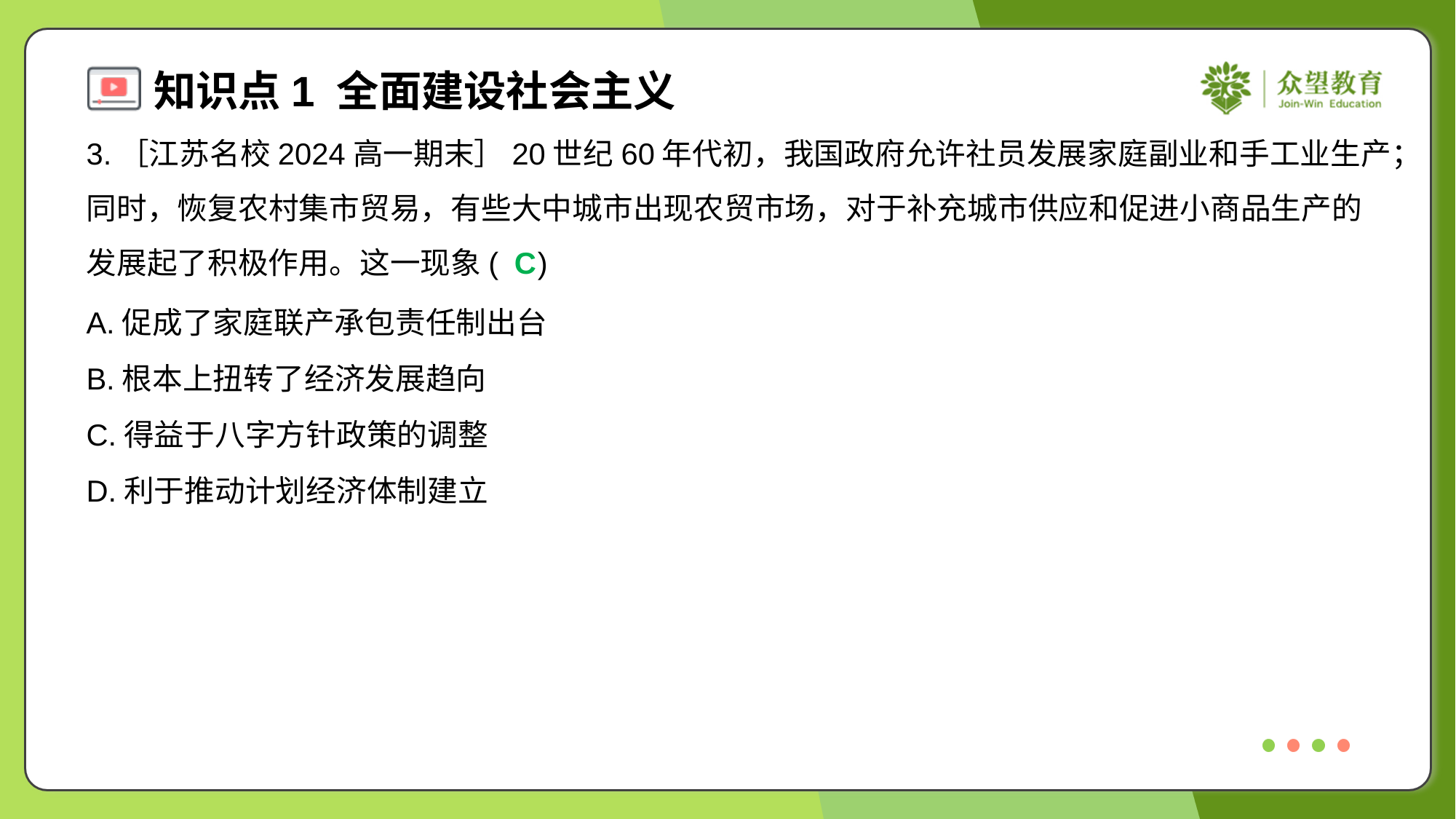

3.［江苏名校2024高一期末］20世纪60年代初，我国政府允许社员发展家庭副业和手工业生产；
同时，恢复农村集市贸易，有些大中城市出现农贸市场，对于补充城市供应和促进小商品生产的
发展起了积极作用。这一现象(     )
C
A.促成了家庭联产承包责任制出台
B.根本上扭转了经济发展趋向
C.得益于八字方针政策的调整
D.利于推动计划经济体制建立